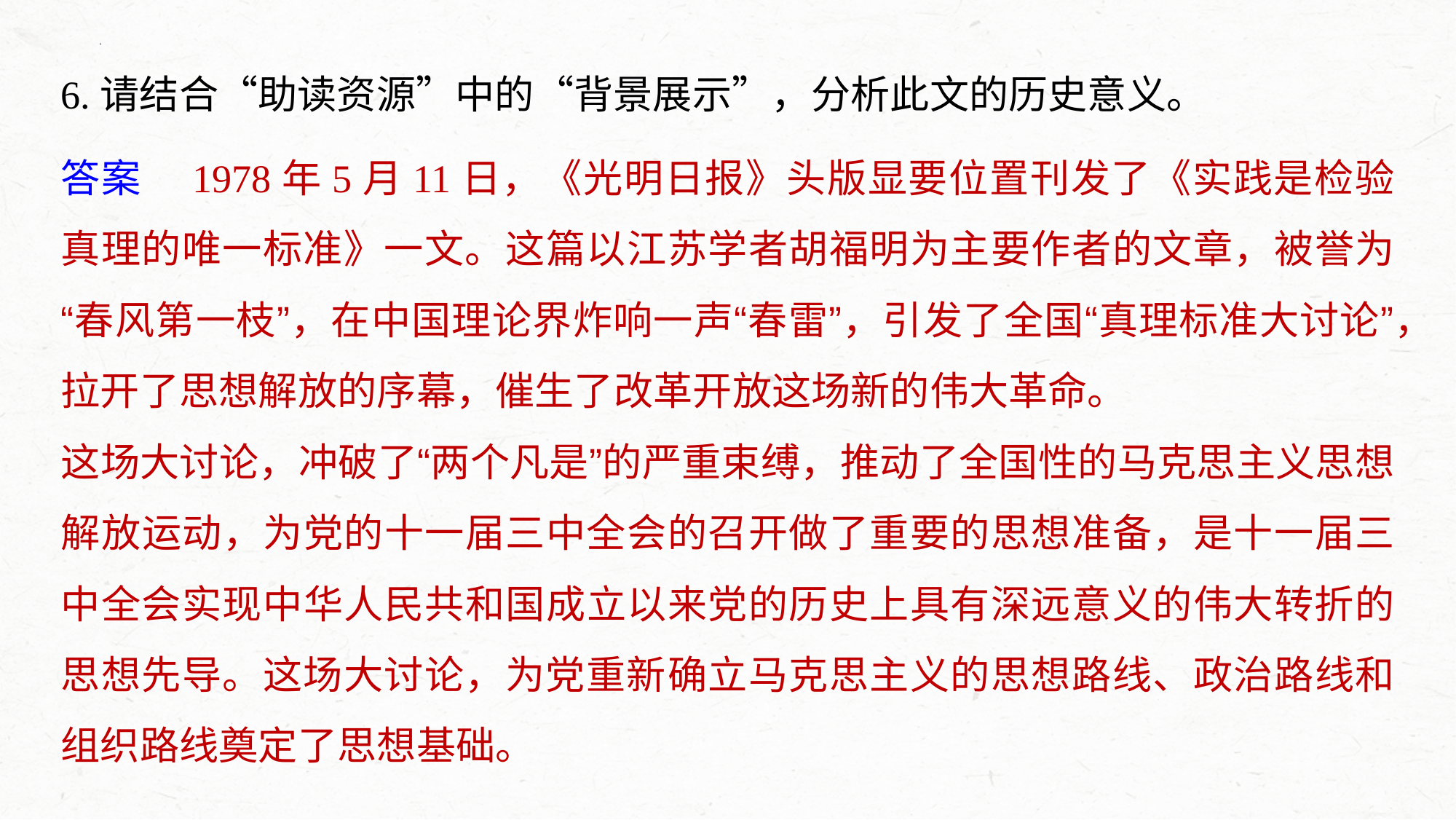

6.请结合“助读资源”中的“背景展示”，分析此文的历史意义。
答案　1978年5月11日，《光明日报》头版显要位置刊发了《实践是检验真理的唯一标准》一文。这篇以江苏学者胡福明为主要作者的文章，被誉为“春风第一枝”，在中国理论界炸响一声“春雷”，引发了全国“真理标准大讨论”，拉开了思想解放的序幕，催生了改革开放这场新的伟大革命。
这场大讨论，冲破了“两个凡是”的严重束缚，推动了全国性的马克思主义思想解放运动，为党的十一届三中全会的召开做了重要的思想准备，是十一届三中全会实现中华人民共和国成立以来党的历史上具有深远意义的伟大转折的思想先导。这场大讨论，为党重新确立马克思主义的思想路线、政治路线和组织路线奠定了思想基础。